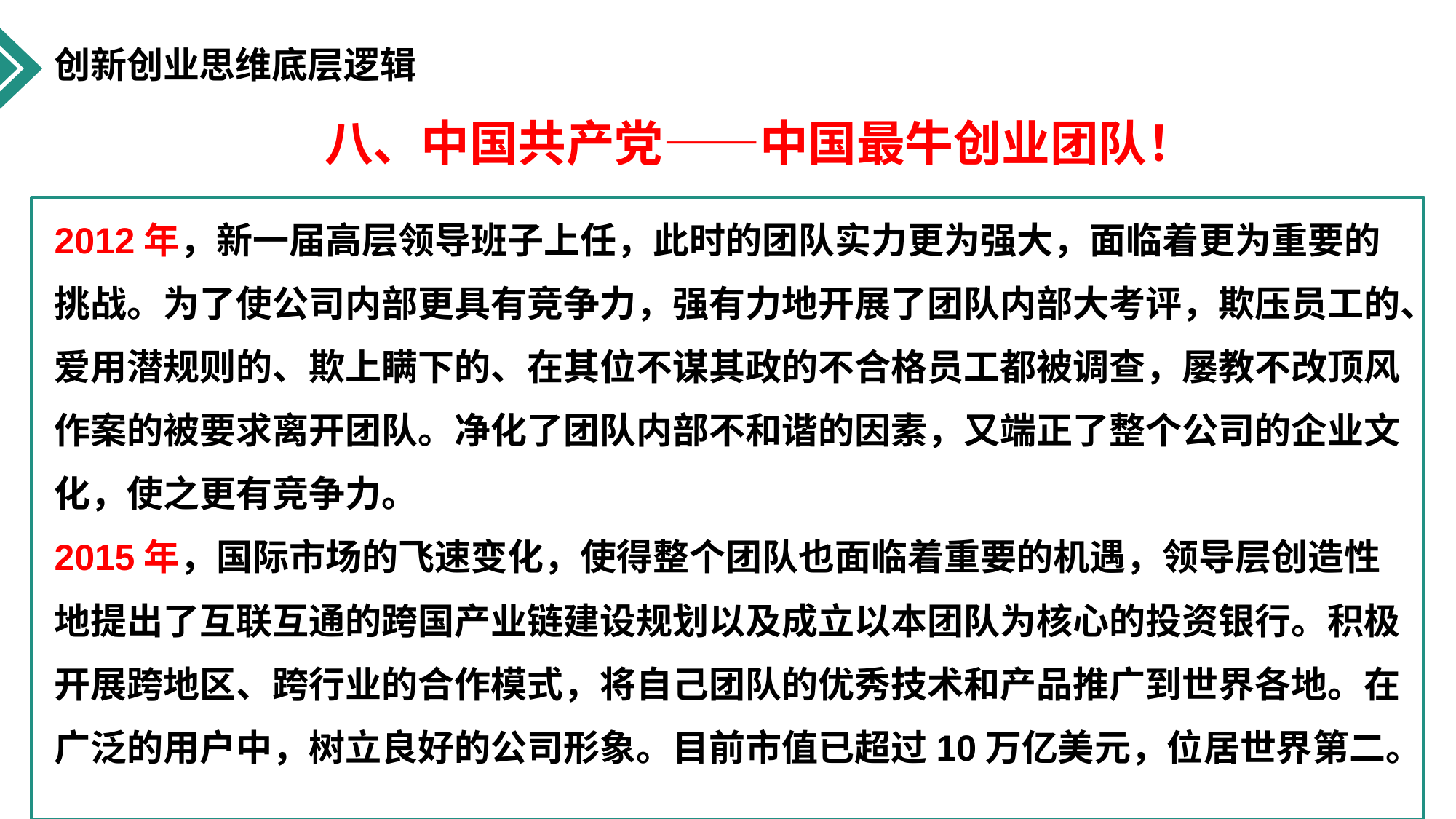

创新创业思维底层逻辑
八、中国共产党——中国最牛创业团队！
2012年，新一届高层领导班子上任，此时的团队实力更为强大，面临着更为重要的挑战。为了使公司内部更具有竞争力，强有力地开展了团队内部大考评，欺压员工的、爱用潜规则的、欺上瞒下的、在其位不谋其政的不合格员工都被调查，屡教不改顶风作案的被要求离开团队。净化了团队内部不和谐的因素，又端正了整个公司的企业文化，使之更有竞争力。
2015年，国际市场的飞速变化，使得整个团队也面临着重要的机遇，领导层创造性地提出了互联互通的跨国产业链建设规划以及成立以本团队为核心的投资银行。积极开展跨地区、跨行业的合作模式，将自己团队的优秀技术和产品推广到世界各地。在广泛的用户中，树立良好的公司形象。目前市值已超过10万亿美元，位居世界第二。